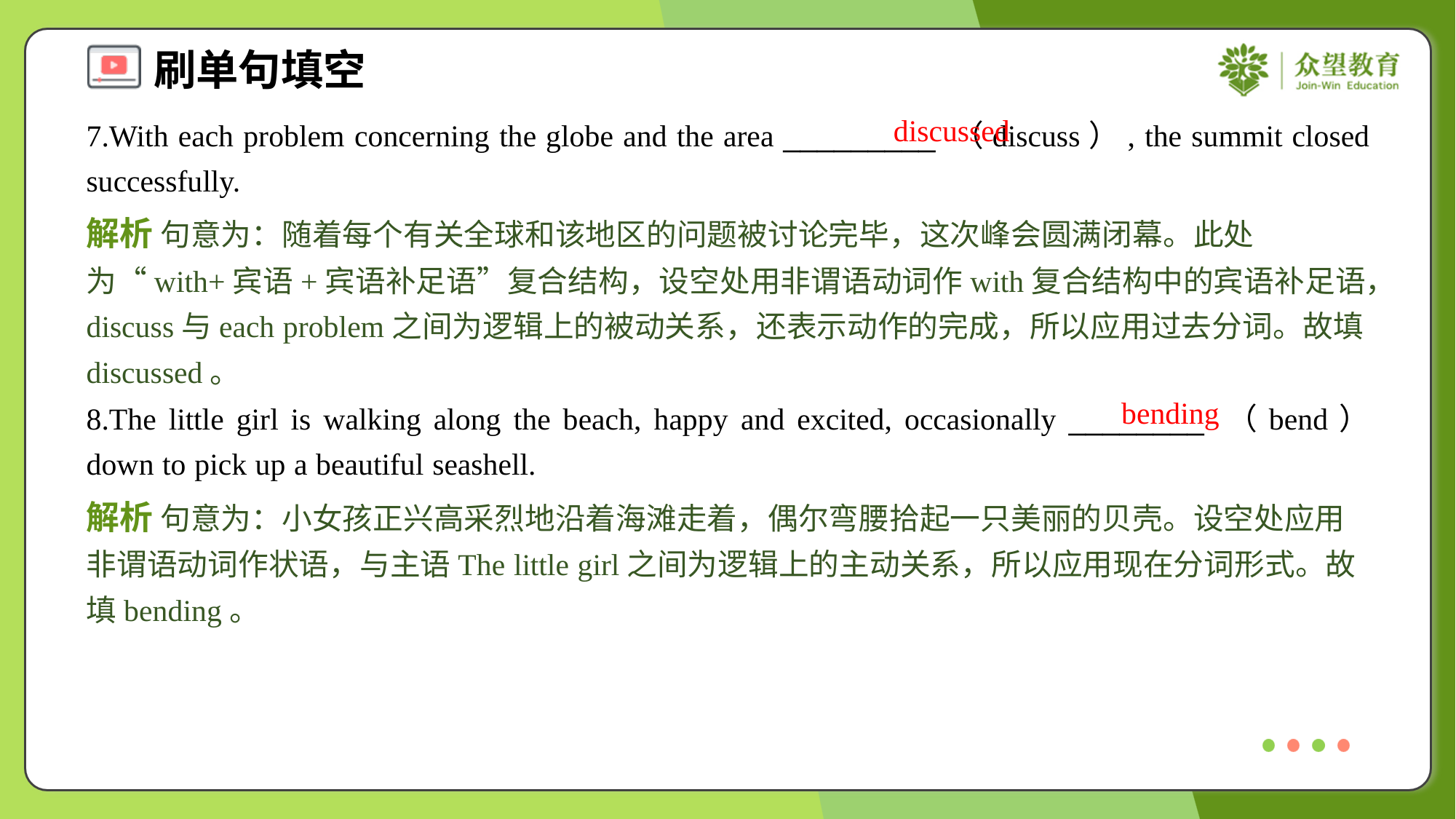

discussed
7.With each problem concerning the globe and the area _________ （discuss）, the summit closed successfully.
解析 句意为：随着每个有关全球和该地区的问题被讨论完毕，这次峰会圆满闭幕。此处为“with+宾语+宾语补足语”复合结构，设空处用非谓语动词作with复合结构中的宾语补足语，discuss与each problem之间为逻辑上的被动关系，还表示动作的完成，所以应用过去分词。故填discussed。
bending
8.The little girl is walking along the beach, happy and excited, occasionally ________ （bend） down to pick up a beautiful seashell.
解析 句意为：小女孩正兴高采烈地沿着海滩走着，偶尔弯腰拾起一只美丽的贝壳。设空处应用非谓语动词作状语，与主语The little girl之间为逻辑上的主动关系，所以应用现在分词形式。故填bending。